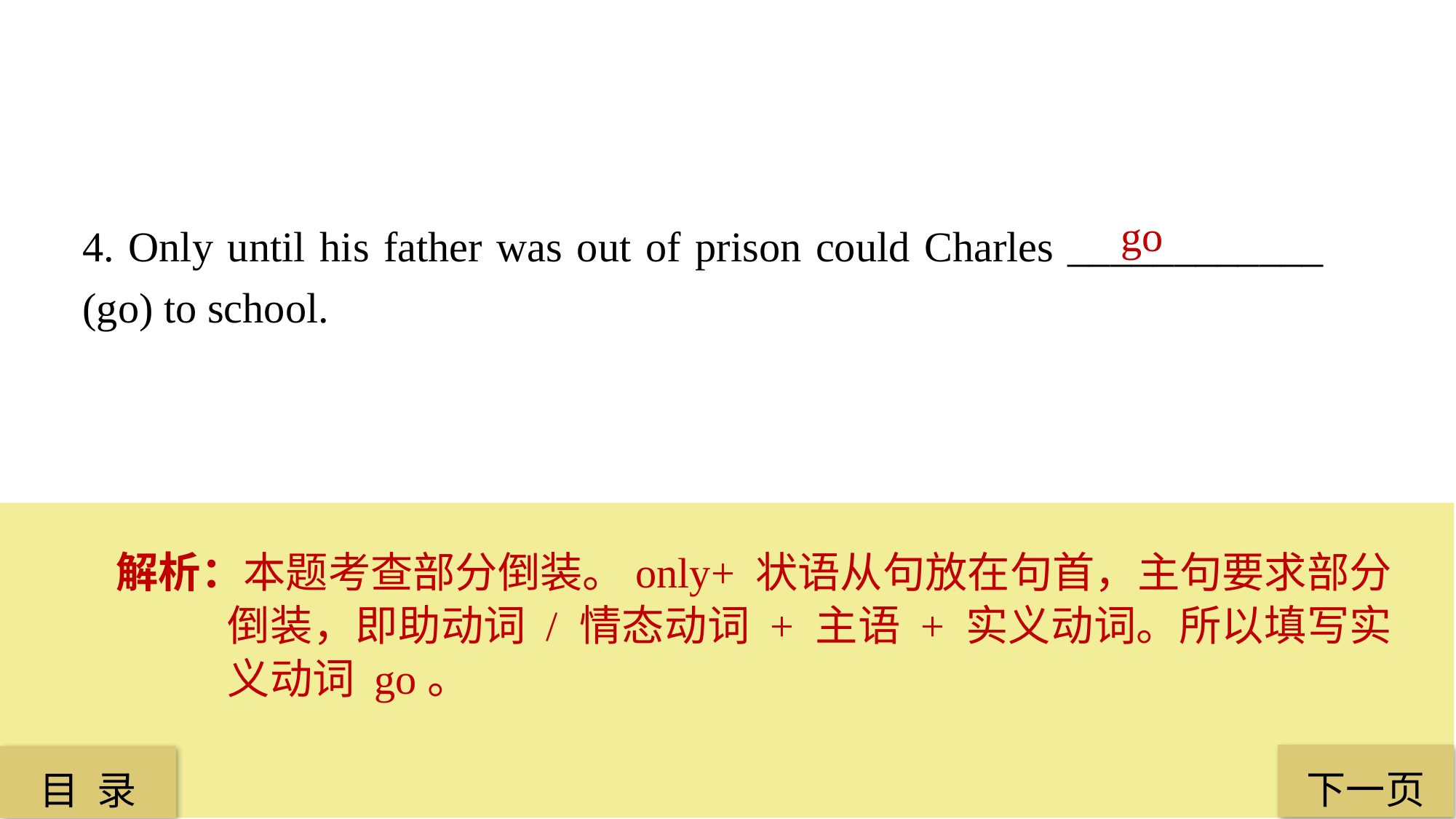

4. Only until his father was out of prison could Charles ____________ (go) to school.
 go
解析：本题考查部分倒装。only+ 状语从句放在句首，主句要求部分倒装，即助动词 / 情态动词 + 主语 + 实义动词。所以填写实义动词 go。